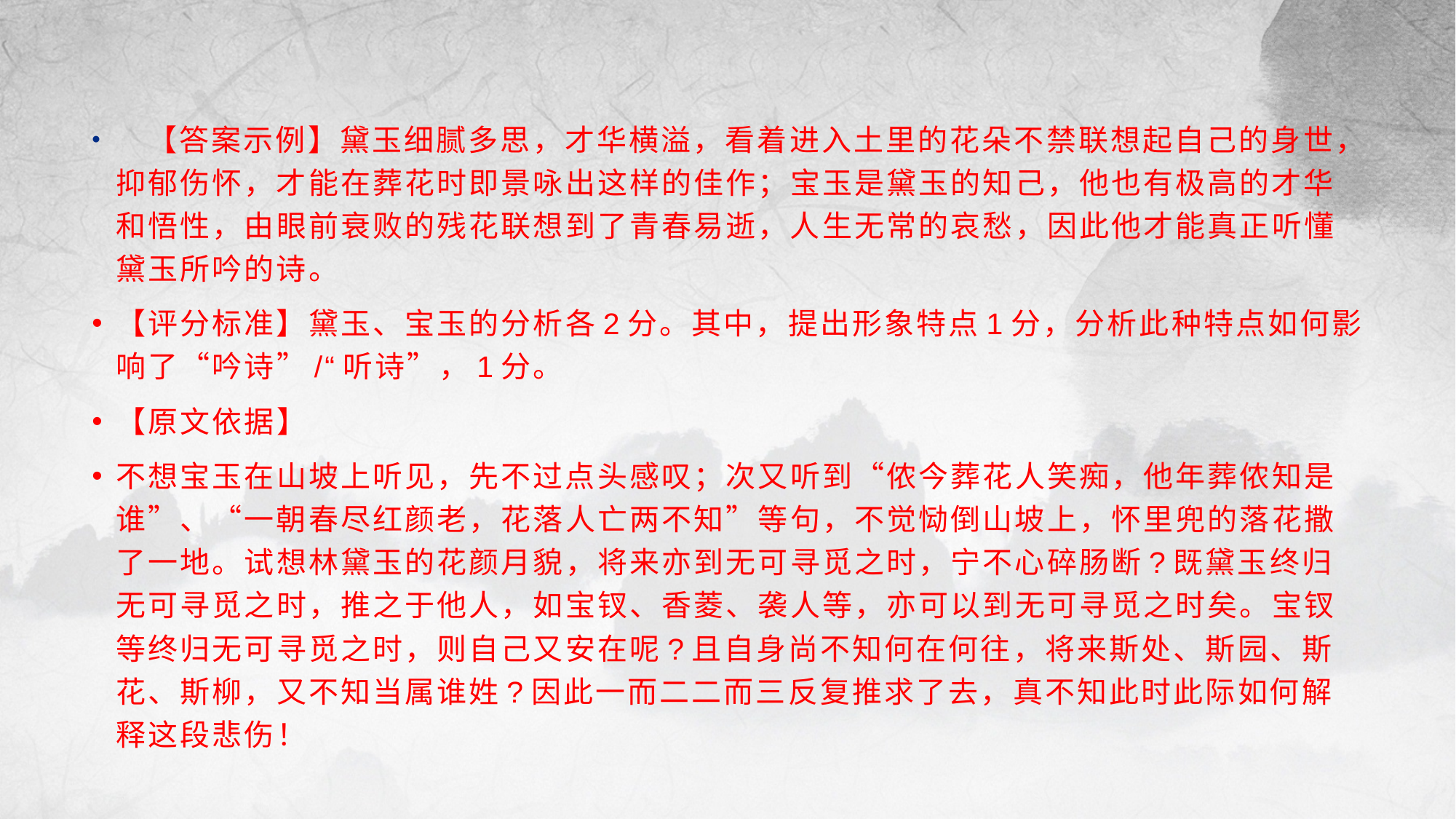

【答案示例】黛玉细腻多思，才华横溢，看着进入土里的花朵不禁联想起自己的身世，抑郁伤怀，才能在葬花时即景咏出这样的佳作；宝玉是黛玉的知己，他也有极高的才华和悟性，由眼前衰败的残花联想到了青春易逝，人生无常的哀愁，因此他才能真正听懂黛玉所吟的诗。
【评分标准】黛玉、宝玉的分析各2分。其中，提出形象特点1分，分析此种特点如何影响了“吟诗”/“听诗”，1分。
【原文依据】
不想宝玉在山坡上听见，先不过点头感叹；次又听到“侬今葬花人笑痴，他年葬侬知是谁”、“一朝春尽红颜老，花落人亡两不知”等句，不觉恸倒山坡上，怀里兜的落花撒了一地。试想林黛玉的花颜月貌，将来亦到无可寻觅之时，宁不心碎肠断?既黛玉终归无可寻觅之时，推之于他人，如宝钗、香菱、袭人等，亦可以到无可寻觅之时矣。宝钗等终归无可寻觅之时，则自己又安在呢?且自身尚不知何在何往，将来斯处、斯园、斯花、斯柳，又不知当属谁姓?因此一而二二而三反复推求了去，真不知此时此际如何解释这段悲伤！